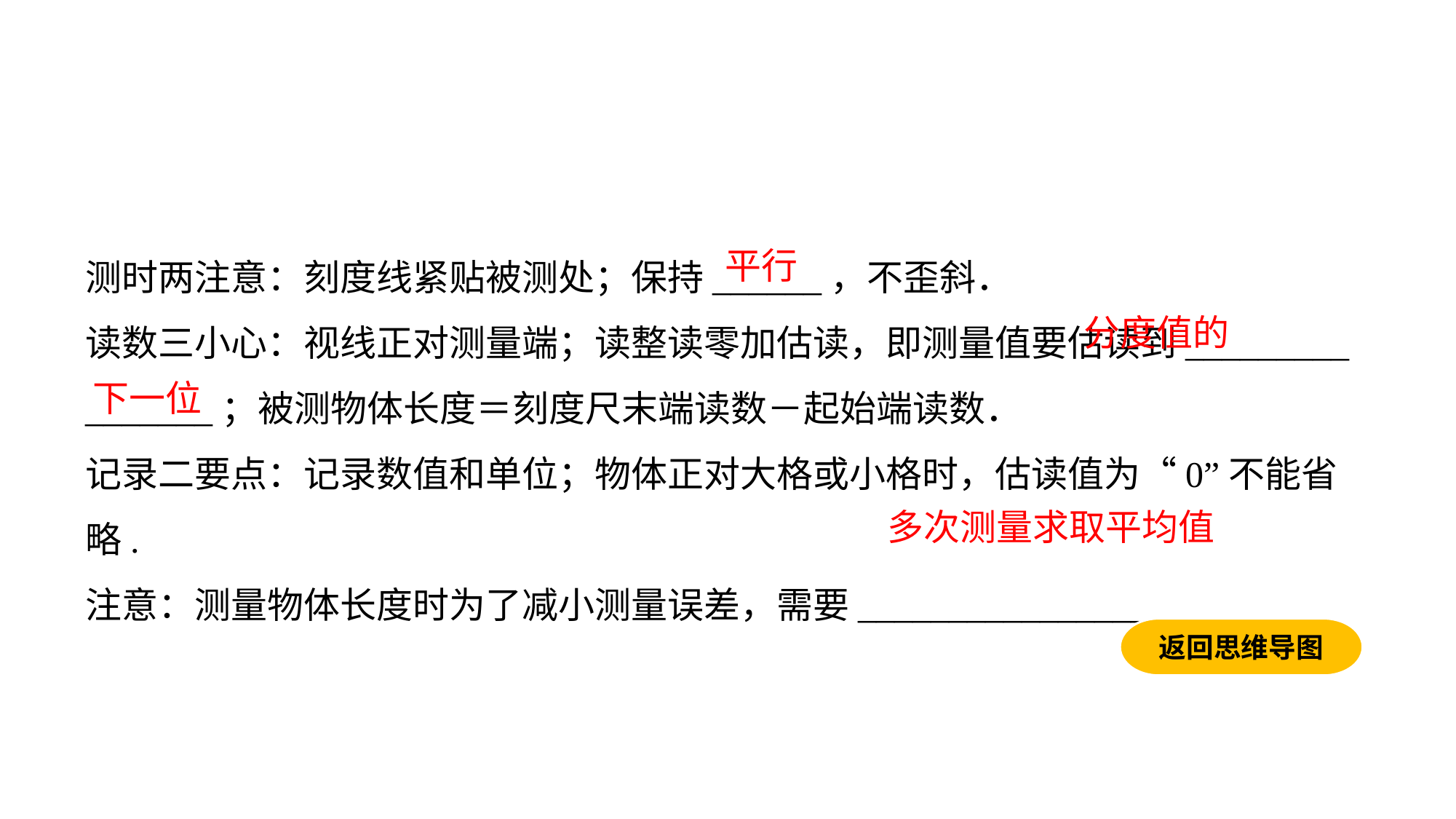

测时两注意：刻度线紧贴被测处；保持______，不歪斜．
读数三小心：视线正对测量端；读整读零加估读，即测量值要估读到_________
_______；被测物体长度＝刻度尺末端读数－起始端读数．
记录二要点：记录数值和单位；物体正对大格或小格时，估读值为“0”不能省略.
注意：测量物体长度时为了减小测量误差，需要_____________________
平行
                                                                                                                        分度值的
下一位
多次测量求取平均值
返回思维导图